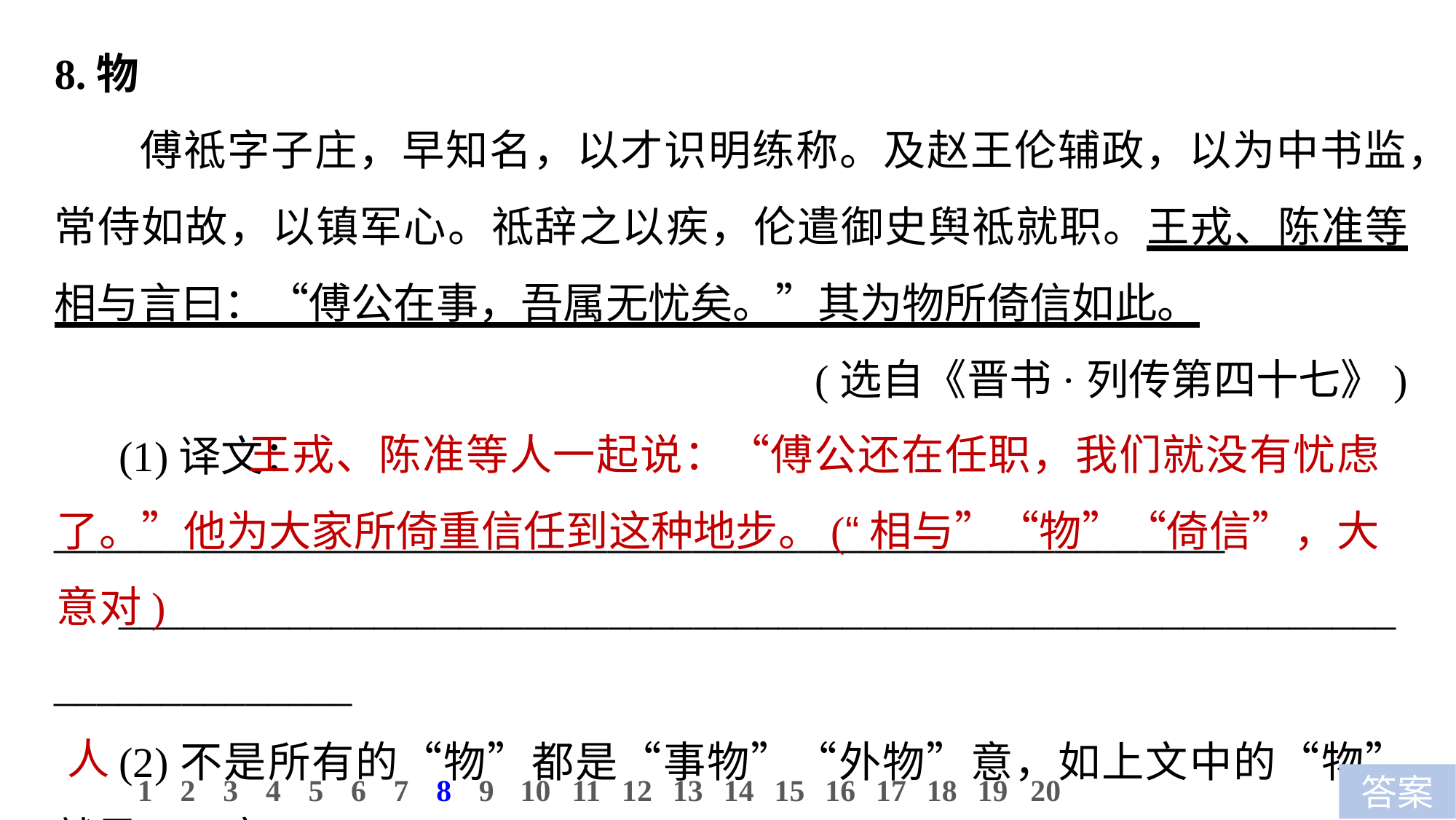

8.物
傅祗字子庄，早知名，以才识明练称。及赵王伦辅政，以为中书监，常侍如故，以镇军心。祗辞之以疾，伦遣御史舆祗就职。王戎、陈准等相与言曰：“傅公在事，吾属无忧矣。”其为物所倚信如此。
(选自《晋书·列传第四十七》)
(1)译文：_______________________________________________________
__________________________________________________________________________
(2)不是所有的“物”都是“事物”“外物”意，如上文中的“物”就是___意。
                 王戎、陈准等人一起说：“傅公还在任职，我们就没有忧虑了。”他为大家所倚重信任到这种地步。(“相与”“物”“倚信”，大意对)
人
10
1
2
3
4
5
6
7
8
9
11
12
13
14
15
16
17
18
19
20
答案